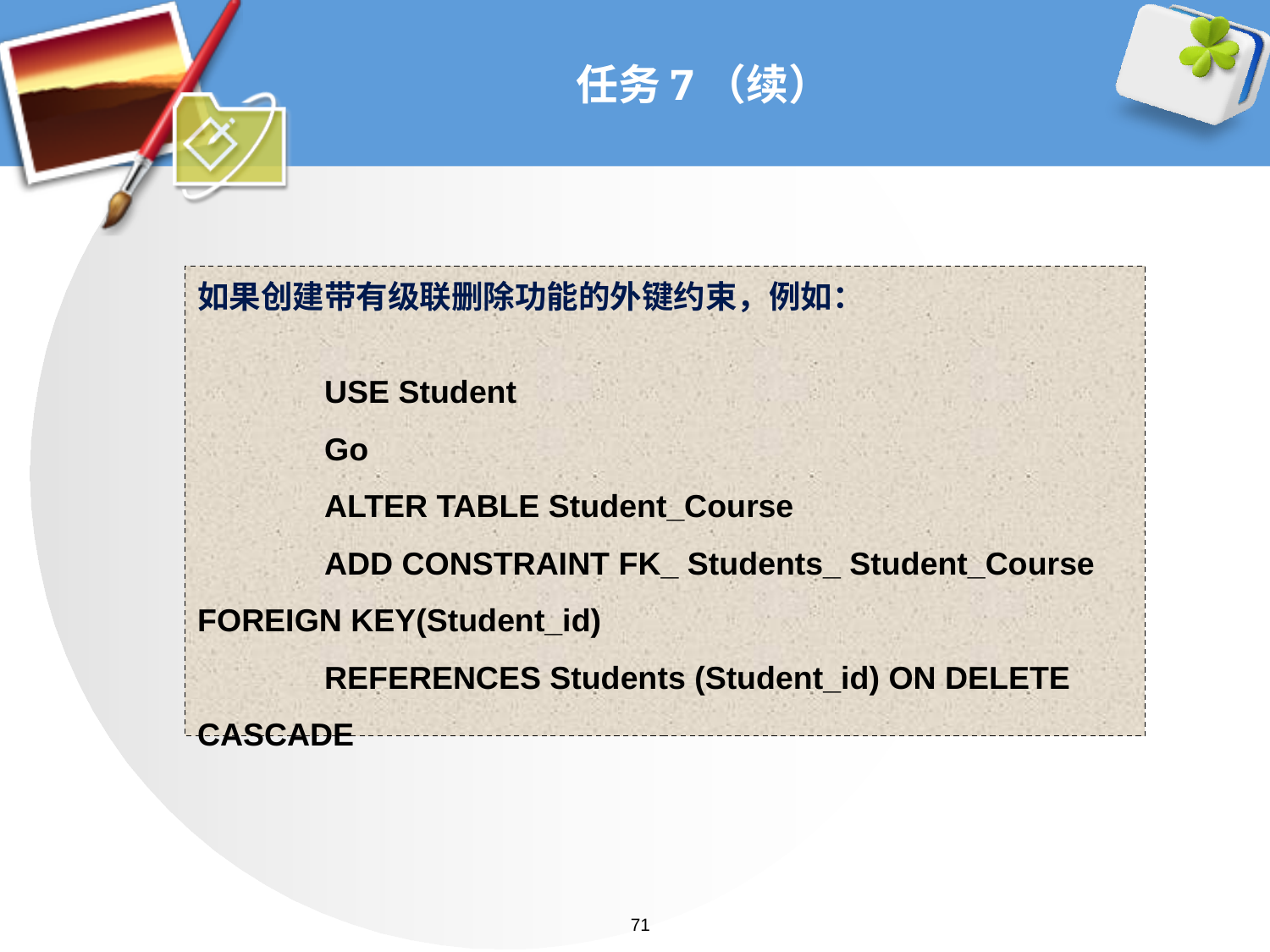

# 任务7（续）

如果创建带有级联删除功能的外键约束，例如：

	USE Student
	Go
	ALTER TABLE Student_Course
	ADD CONSTRAINT FK_ Students_ Student_Course  FOREIGN KEY(Student_id)
	REFERENCES Students (Student_id) ON DELETE CASCADE
71